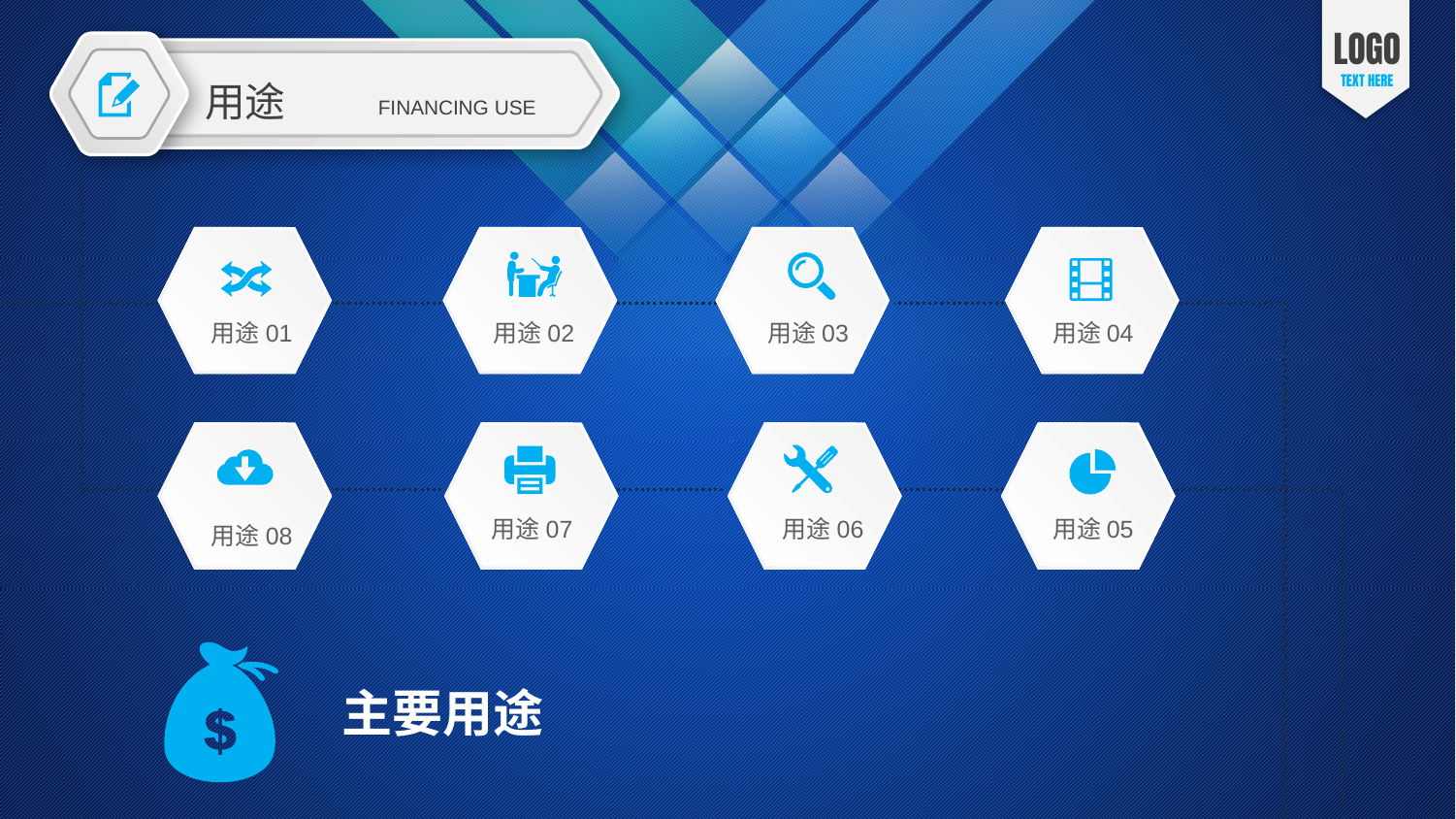

LOGO
TEXT HERE

用途

FINANCING USE

用途01
用途02
用途03
用途04

用途07
用途06
用途05
用途08

主要用途